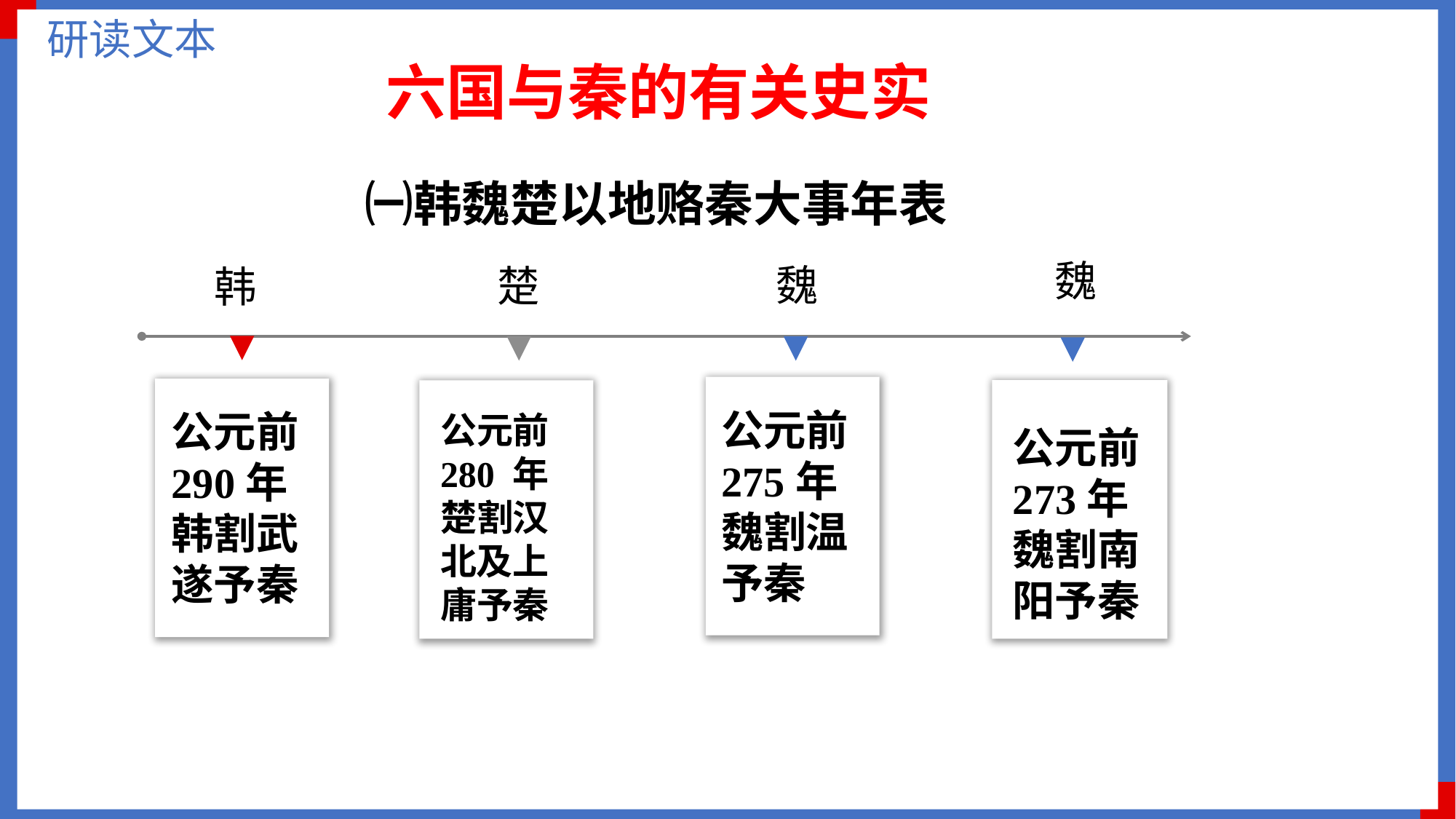

研读文本
六国与秦的有关史实
㈠韩魏楚以地赂秦大事年表
魏
魏
楚
韩

公元前275年魏割温予秦

公元前290年韩割武遂予秦

公元前273年魏割南阳予秦

公元前280 年楚割汉北及上庸予秦